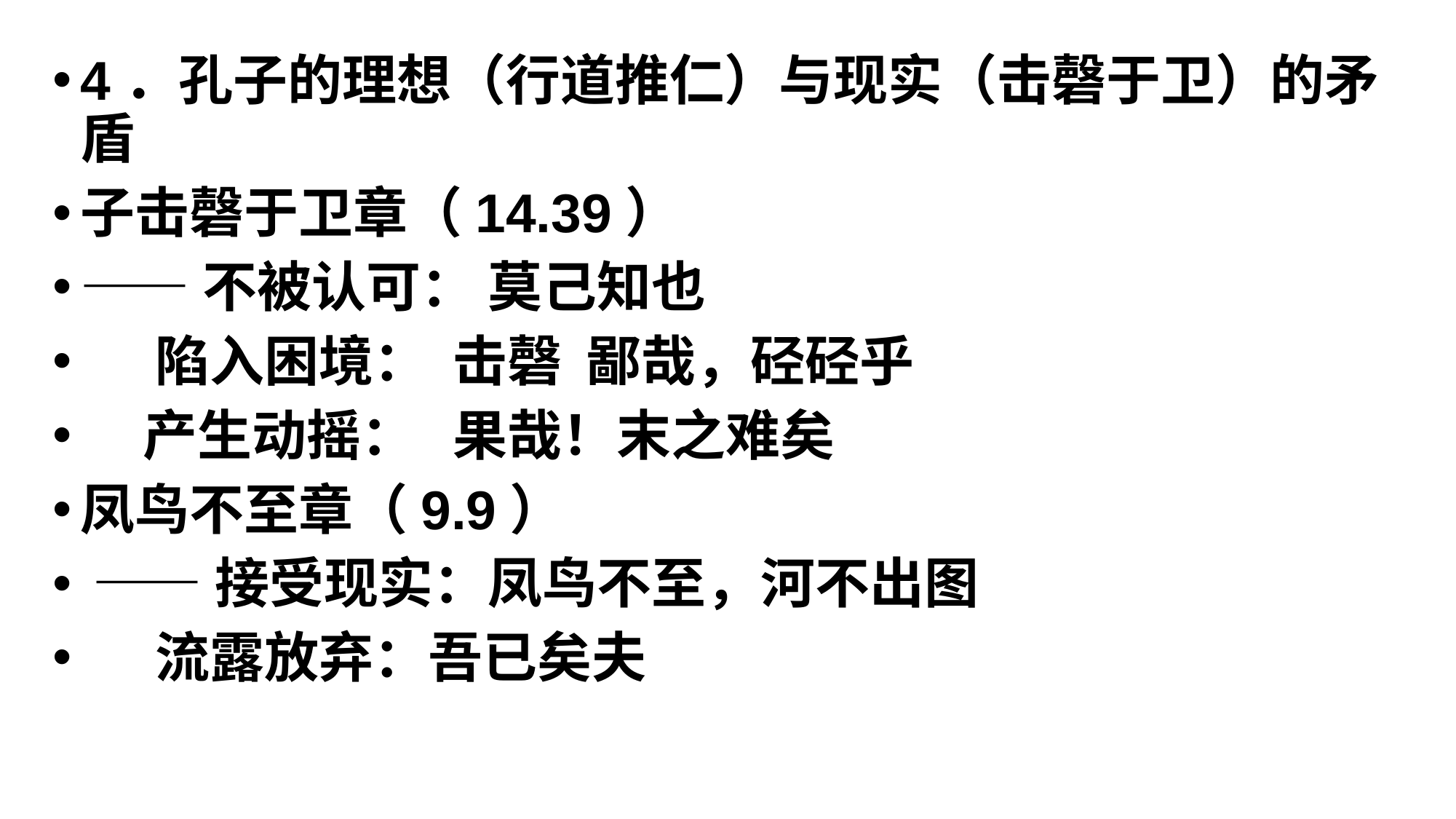

4．孔子的理想（行道推仁）与现实（击磬于卫）的矛盾
子击磬于卫章（14.39）
——不被认可： 莫己知也
     陷入困境：  击磬  鄙哉，硁硁乎
    产生动摇：   果哉！末之难矣
凤鸟不至章（9.9）
 ——接受现实：凤鸟不至，河不出图
     流露放弃：吾已矣夫